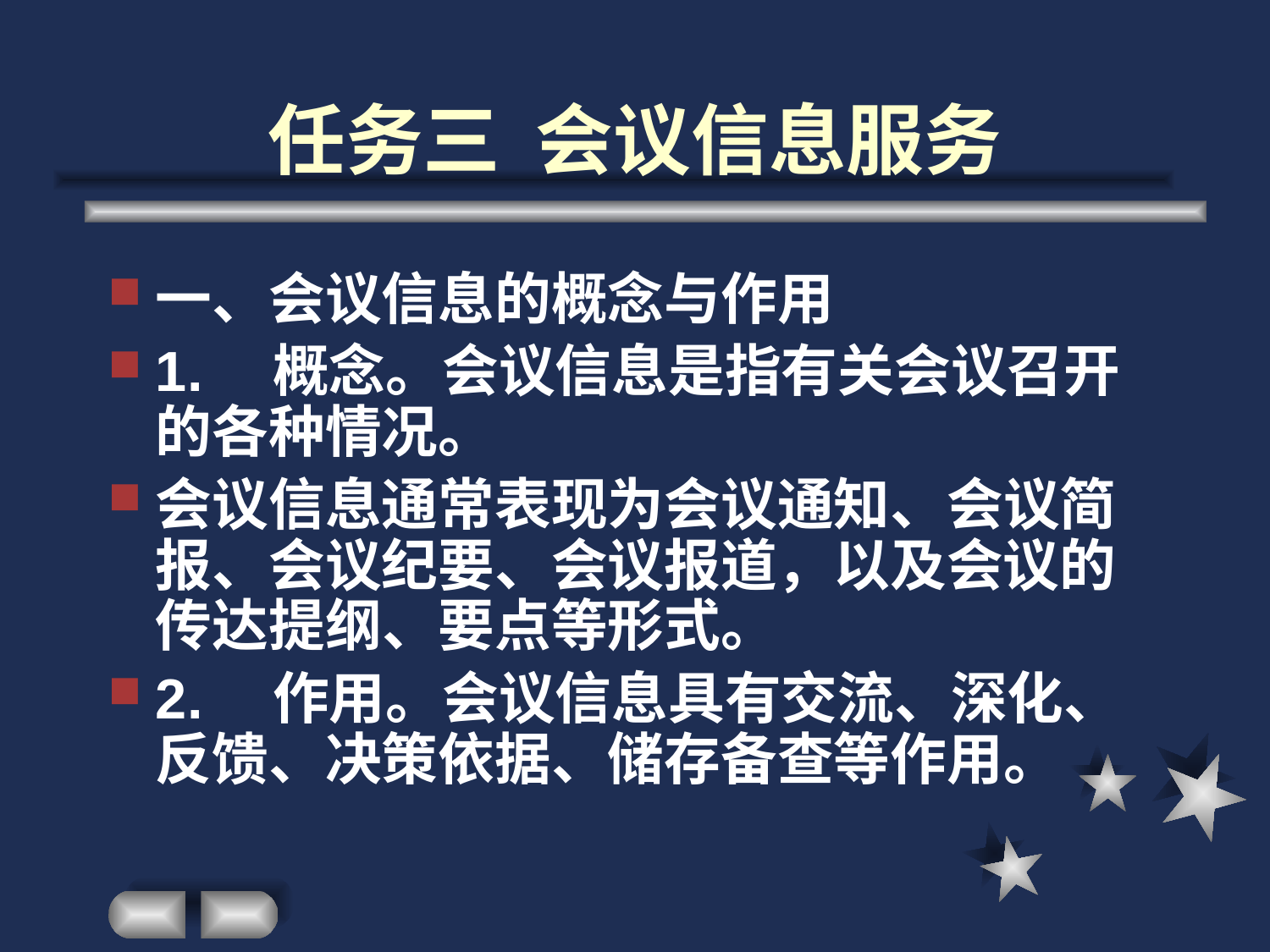

# 任务三  会议信息服务
一、会议信息的概念与作用
1.　概念。会议信息是指有关会议召开的各种情况。
会议信息通常表现为会议通知、会议简报、会议纪要、会议报道，以及会议的传达提纲、要点等形式。
2.　作用。会议信息具有交流、深化、反馈、决策依据、储存备查等作用。